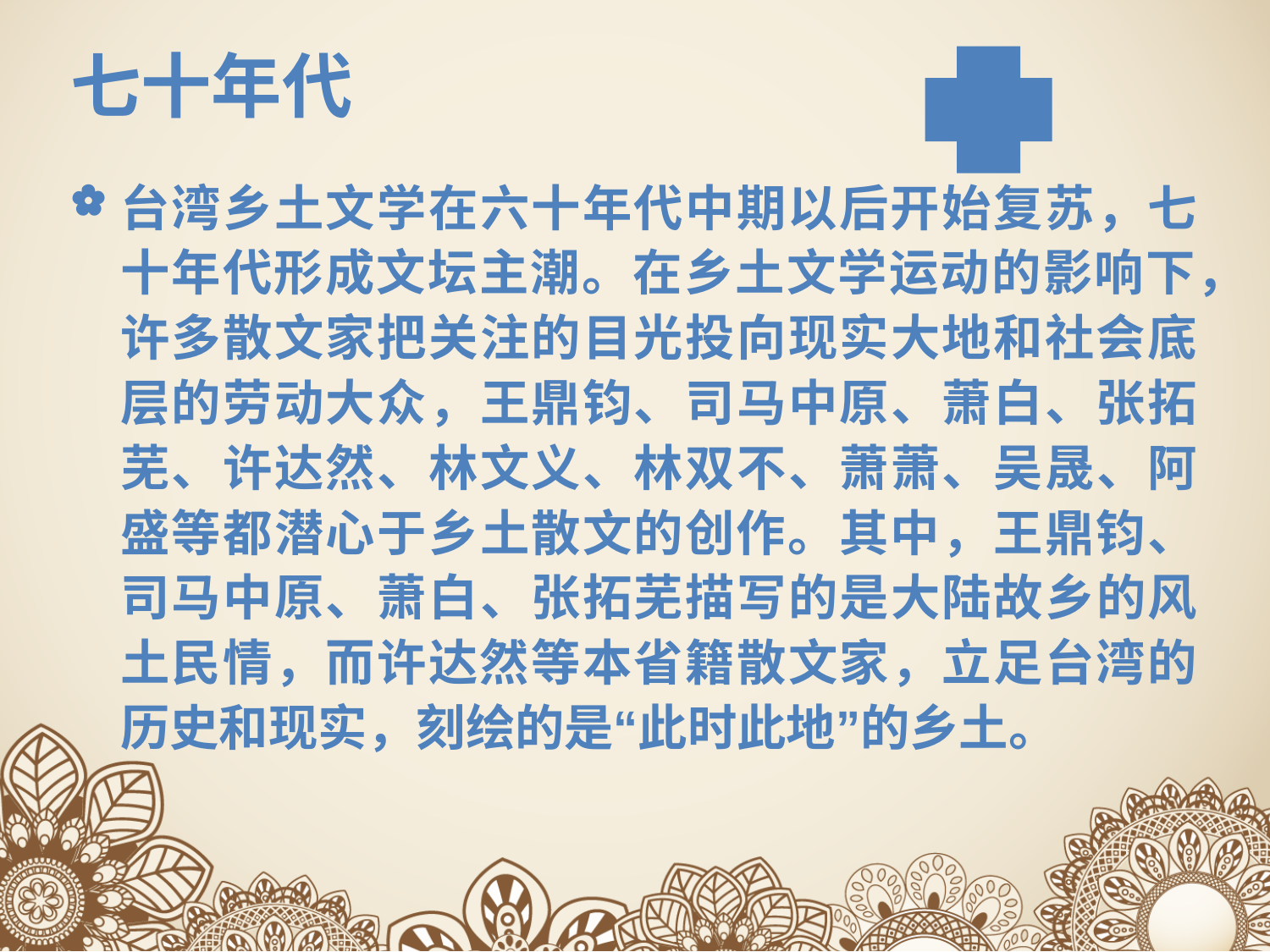

# 七十年代

台湾乡土文学在六十年代中期以后开始复苏，七十年代形成文坛主潮。在乡土文学运动的影响下，许多散文家把关注的目光投向现实大地和社会底层的劳动大众，王鼎钧、司马中原、萧白、张拓芜、许达然、林文义、林双不、萧萧、吴晟、阿盛等都潜心于乡土散文的创作。其中，王鼎钧、司马中原、萧白、张拓芜描写的是大陆故乡的风土民情，而许达然等本省籍散文家，立足台湾的历史和现实，刻绘的是“此时此地”的乡土。